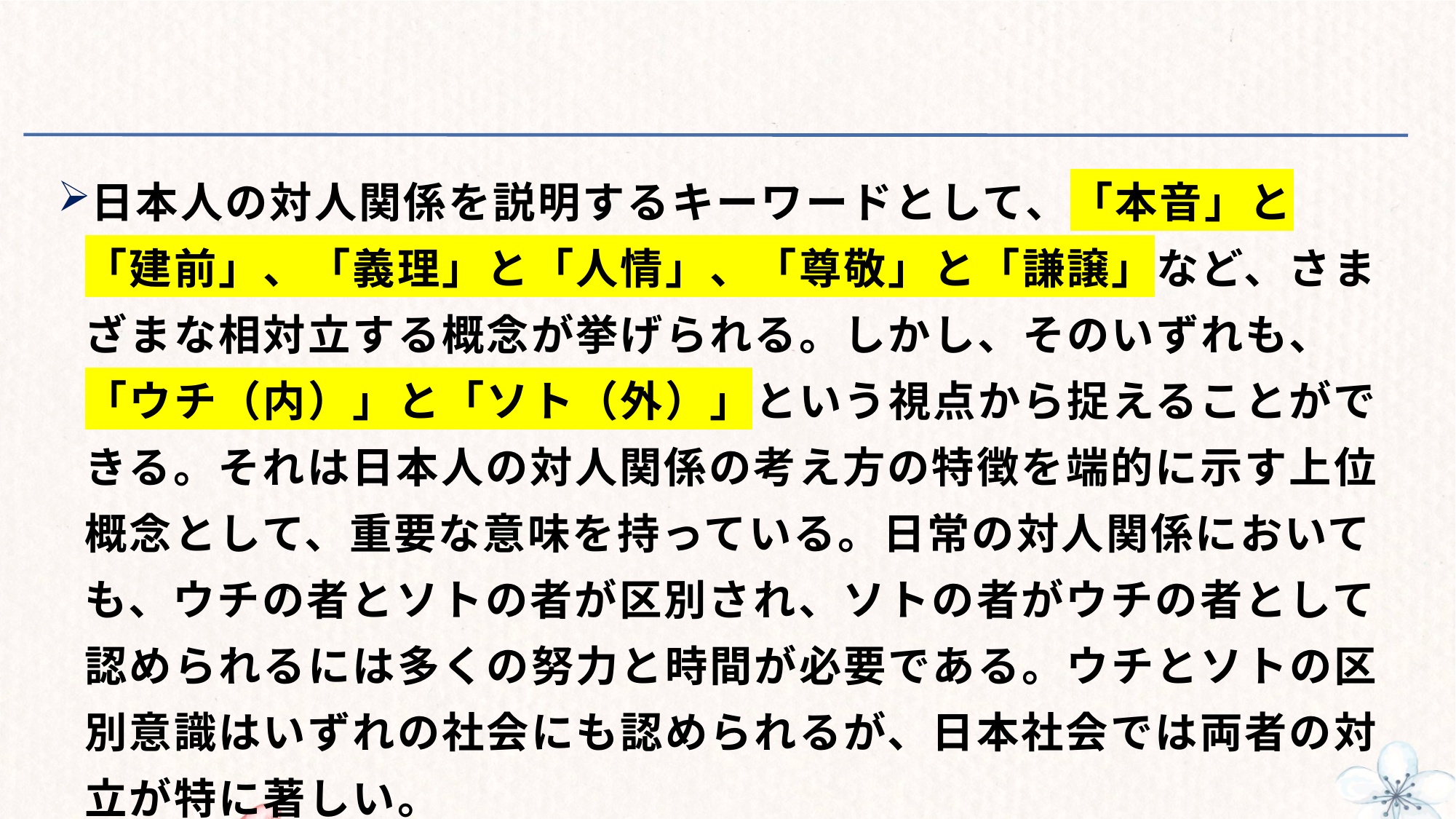

日本人の対人関係を説明するキーワードとして、「本音」と「建前」、「義理」と「人情」、「尊敬」と「謙譲」など、さまざまな相対立する概念が挙げられる。しかし、そのいずれも、「ウチ（内）」と「ソト（外）」という視点から捉えることができる。それは日本人の対人関係の考え方の特徴を端的に示す上位概念として、重要な意味を持っている。日常の対人関係においても、ウチの者とソトの者が区別され、ソトの者がウチの者として認められるには多くの努力と時間が必要である。ウチとソトの区別意識はいずれの社会にも認められるが、日本社会では両者の対立が特に著しい。